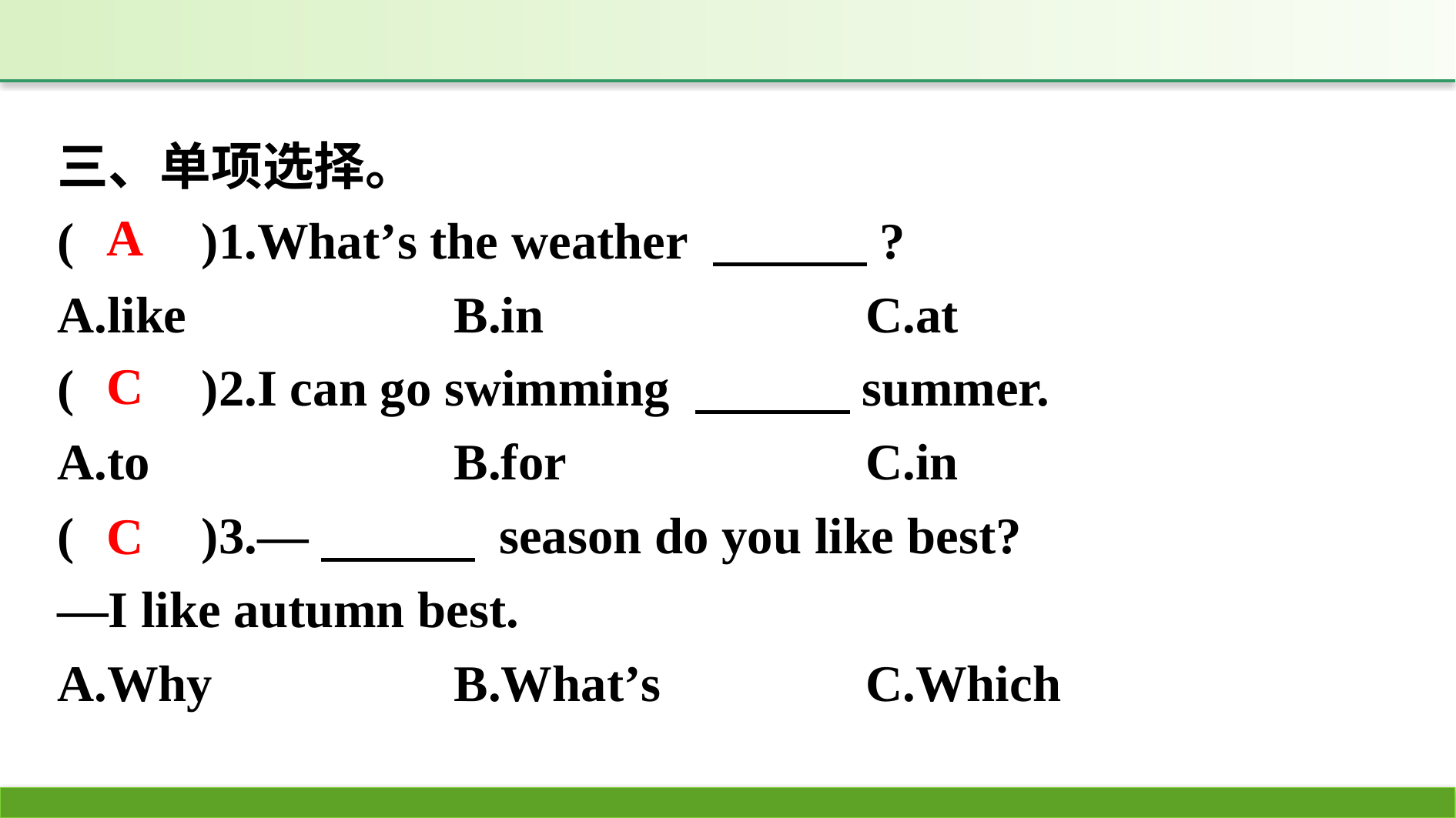

三、单项选择。
(　　)1.What’s the weather 　　　?
A.like			B.in				C.at
(　　)2.I can go swimming 　　　summer.
A.to			B.for				C.in
(　　)3.—　　　 season do you like best?
—I like autumn best.
A.Why		B.What’s		C.Which
A
C
C